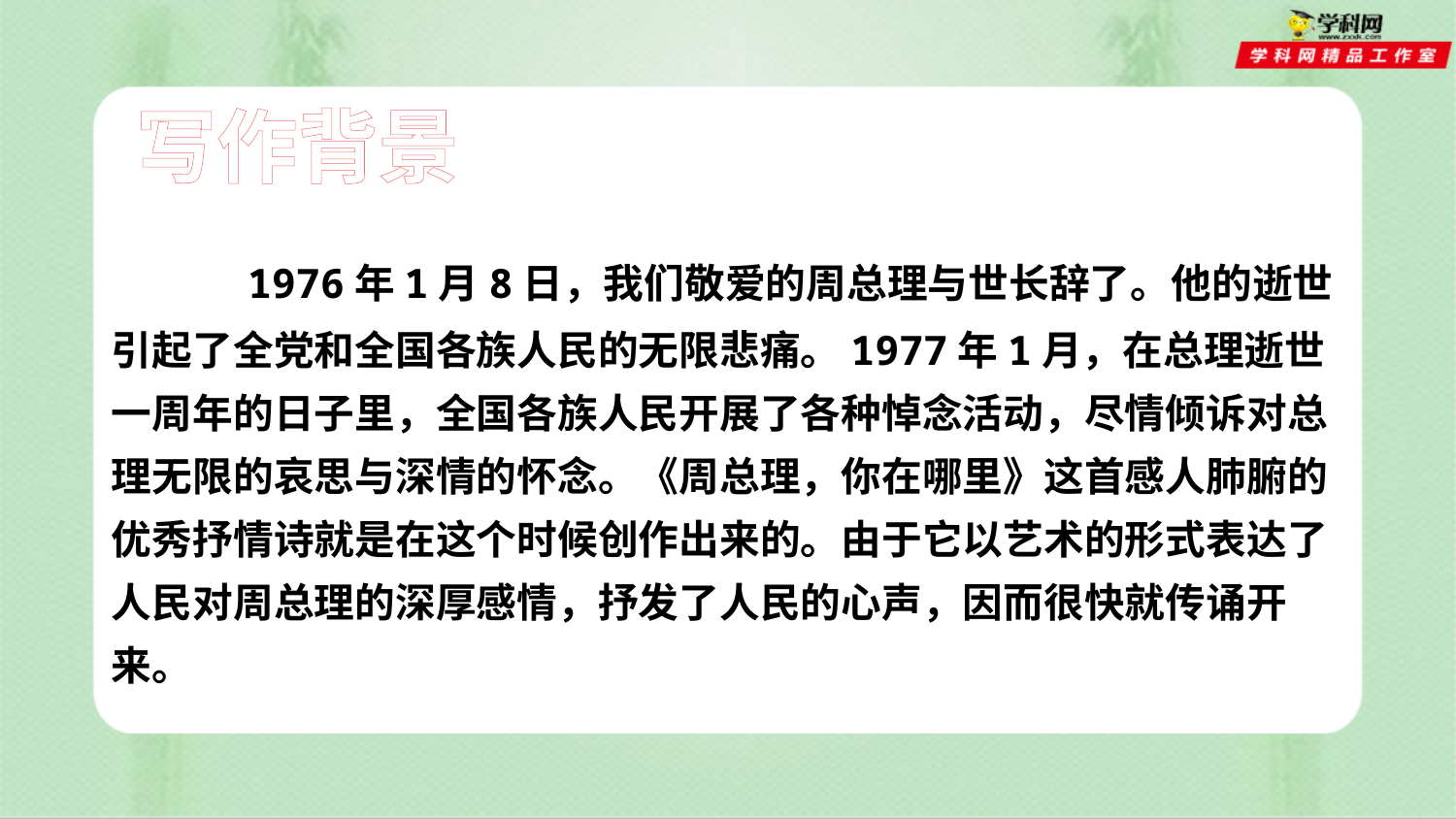

写作背景
    1976年1月8日，我们敬爱的周总理与世长辞了。他的逝世引起了全党和全国各族人民的无限悲痛。1977年1月，在总理逝世一周年的日子里，全国各族人民开展了各种悼念活动，尽情倾诉对总理无限的哀思与深情的怀念。《周总理，你在哪里》这首感人肺腑的优秀抒情诗就是在这个时候创作出来的。由于它以艺术的形式表达了人民对周总理的深厚感情，抒发了人民的心声，因而很快就传诵开来。